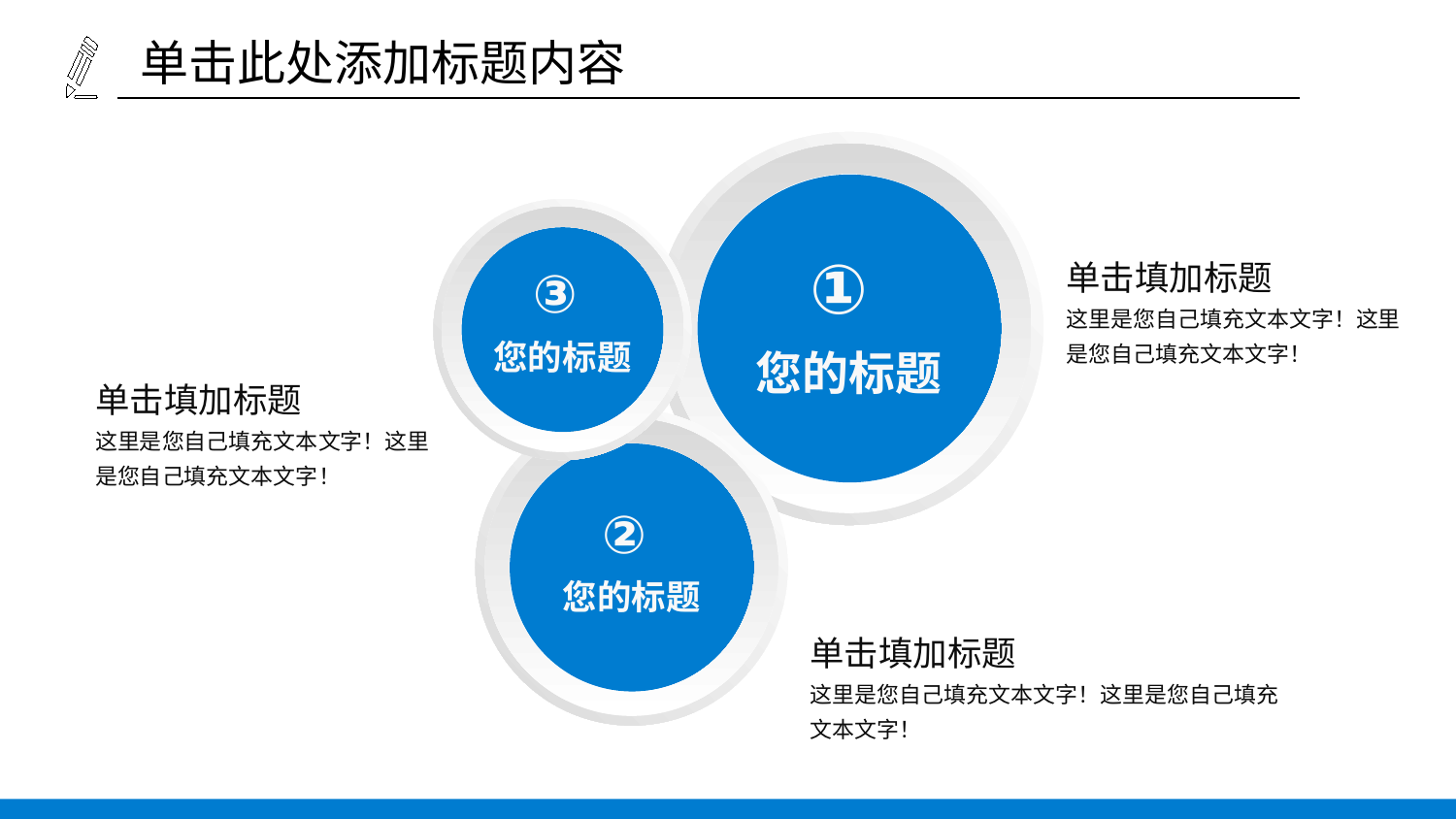

单击此处添加标题内容

①
您的标题

③
您的标题
单击填加标题
这里是您自己填充文本文字！这里是您自己填充文本文字！
单击填加标题
这里是您自己填充文本文字！这里是您自己填充文本文字！

②
您的标题
单击填加标题
这里是您自己填充文本文字！这里是您自己填充文本文字！